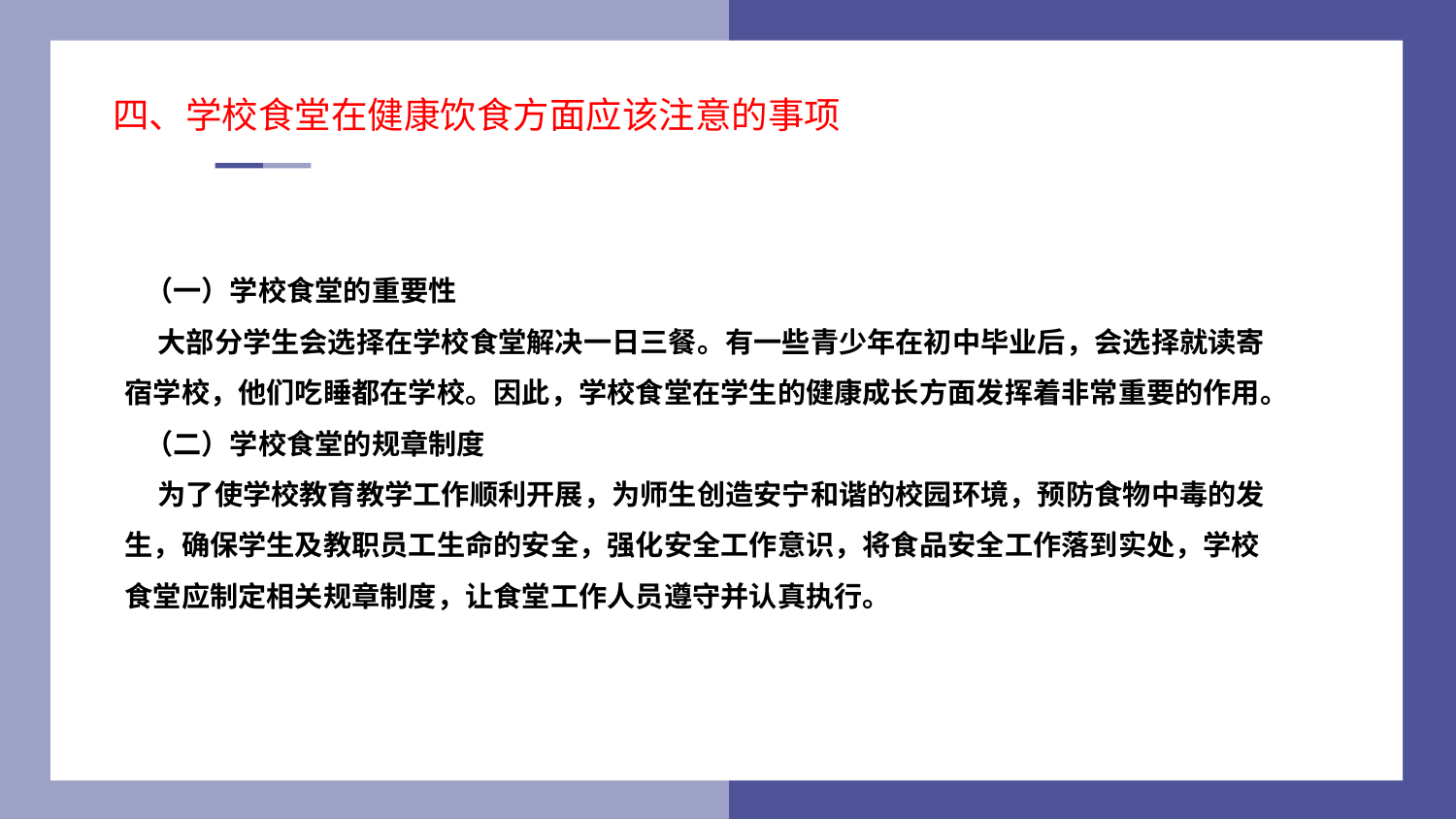

四、学校食堂在健康饮食方面应该注意的事项

  （一）学校食堂的重要性
    大部分学生会选择在学校食堂解决一日三餐。有一些青少年在初中毕业后，会选择就读寄宿学校，他们吃睡都在学校。因此，学校食堂在学生的健康成长方面发挥着非常重要的作用。
  （二）学校食堂的规章制度
    为了使学校教育教学工作顺利开展，为师生创造安宁和谐的校园环境，预防食物中毒的发生，确保学生及教职员工生命的安全，强化安全工作意识，将食品安全工作落到实处，学校食堂应制定相关规章制度，让食堂工作人员遵守并认真执行。